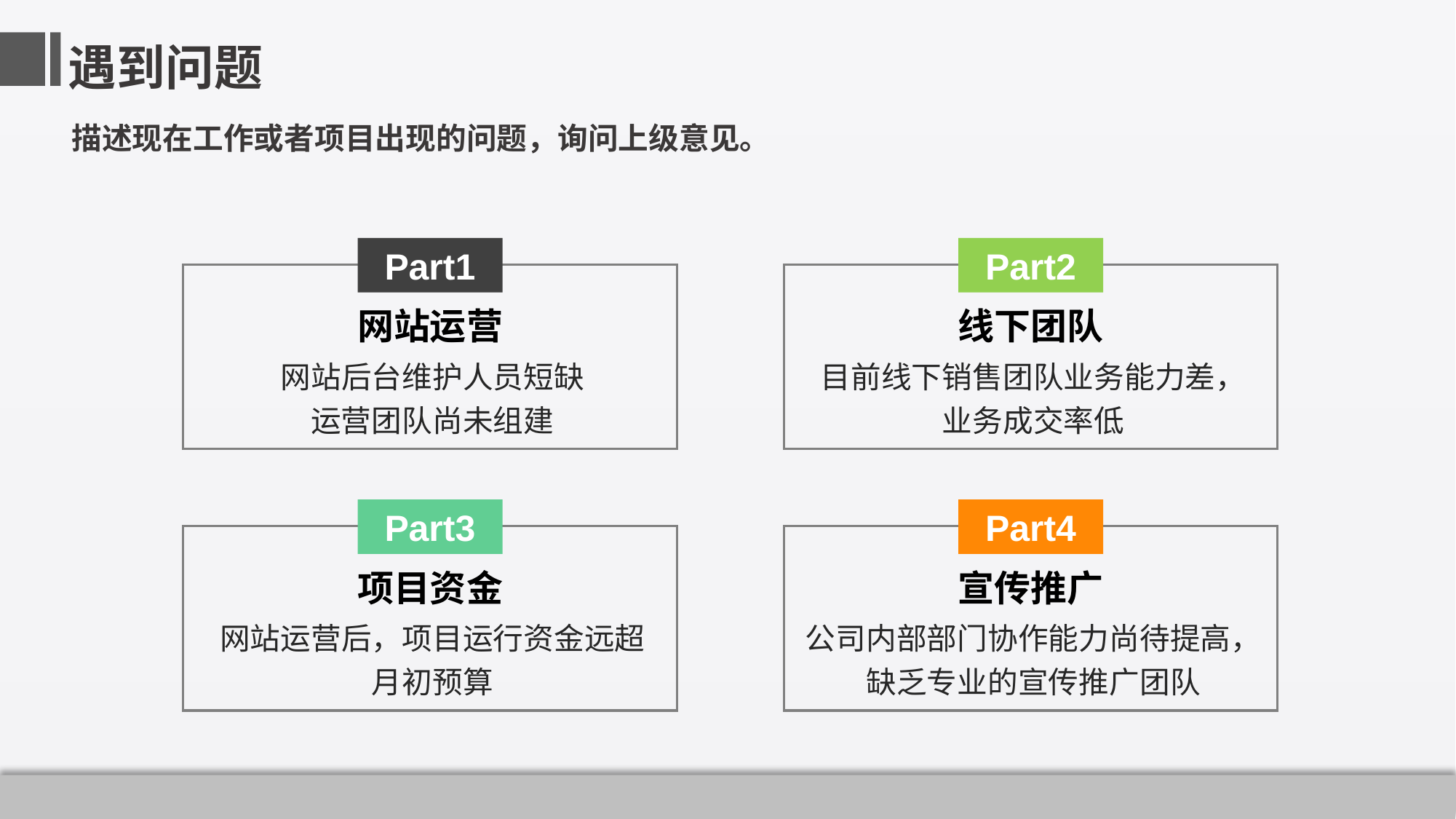

遇到问题
描述现在工作或者项目出现的问题，询问上级意见。
Part1

网站运营
网站后台维护人员短缺
运营团队尚未组建
Part2

线下团队
目前线下销售团队业务能力差，
业务成交率低
Part3

项目资金
网站运营后，项目运行资金远超
月初预算
Part4

宣传推广
公司内部部门协作能力尚待提高，
缺乏专业的宣传推广团队